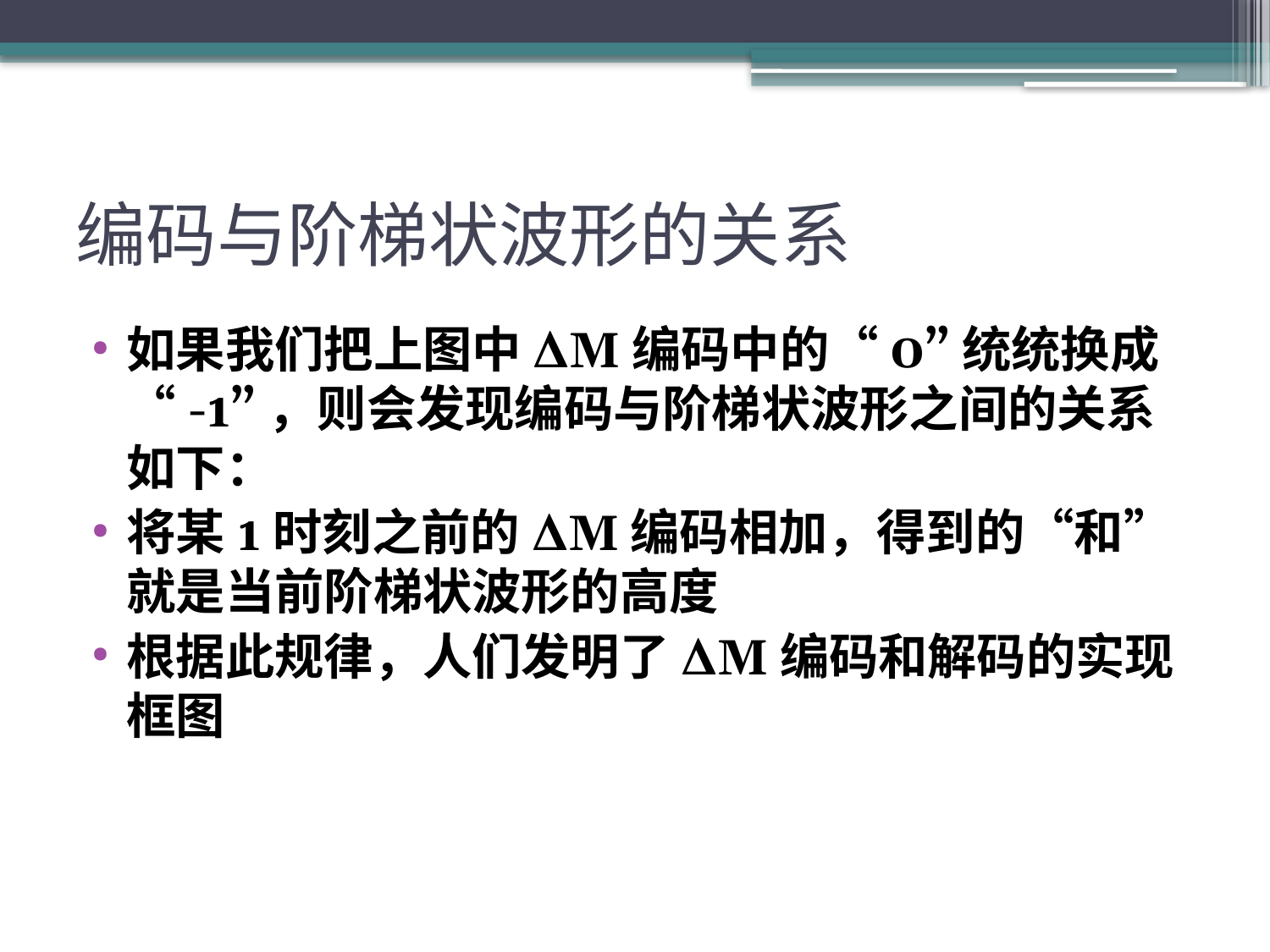

# 编码与阶梯状波形的关系
如果我们把上图中ΔM编码中的“0”统统换成“-1”，则会发现编码与阶梯状波形之间的关系如下：
将某1时刻之前的ΔM编码相加，得到的“和”就是当前阶梯状波形的高度
根据此规律，人们发明了ΔM编码和解码的实现框图